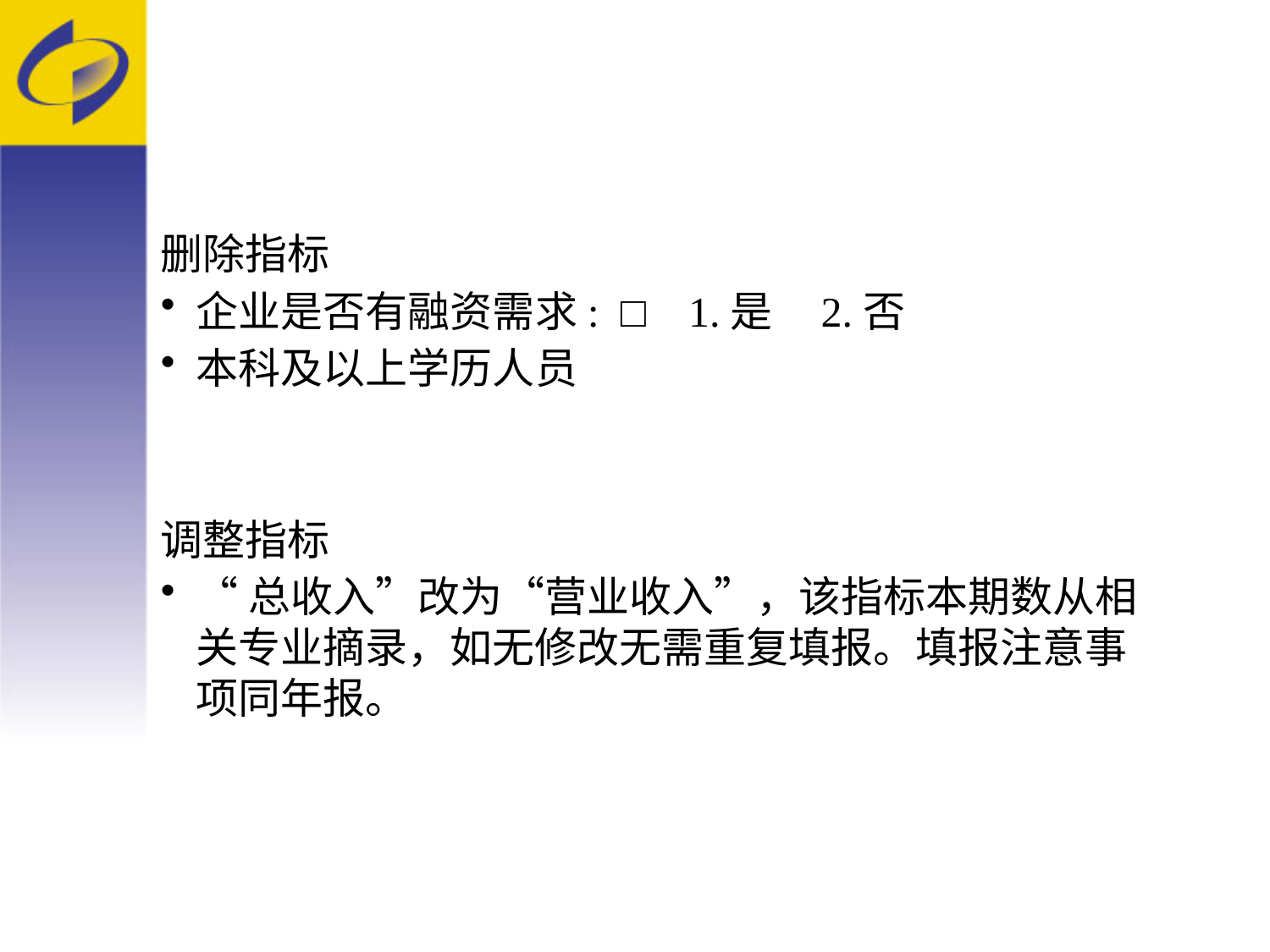

删除指标
企业是否有融资需求:  □    1.是    2.否
本科及以上学历人员

调整指标
“总收入”改为“营业收入”，该指标本期数从相关专业摘录，如无修改无需重复填报。填报注意事项同年报。